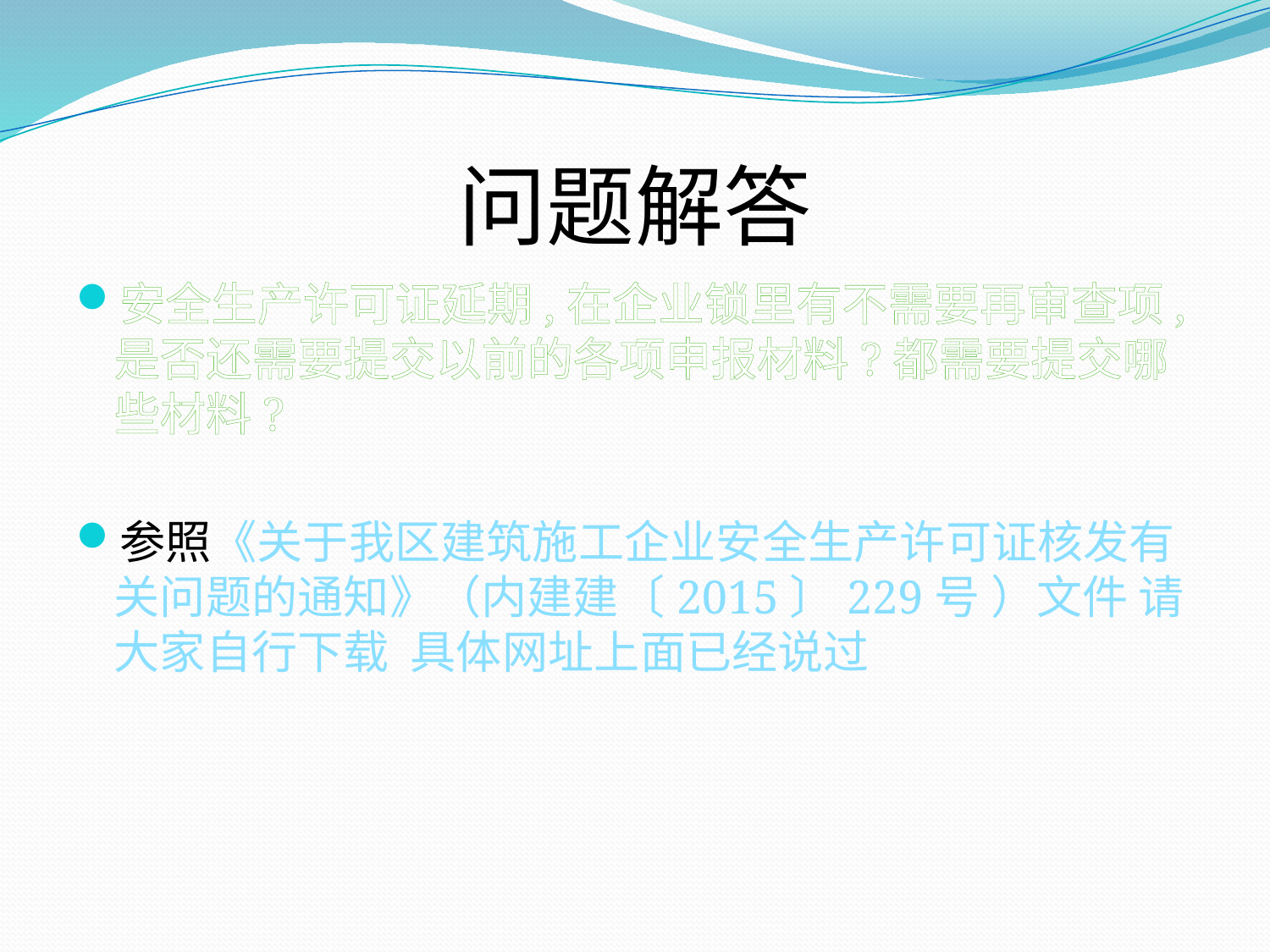

# 问题解答
安全生产许可证延期,在企业锁里有不需要再审查项,是否还需要提交以前的各项申报材料?都需要提交哪些材料?

参照《关于我区建筑施工企业安全生产许可证核发有关问题的通知》（内建建〔2015〕229号 ）文件 请大家自行下载  具体网址上面已经说过